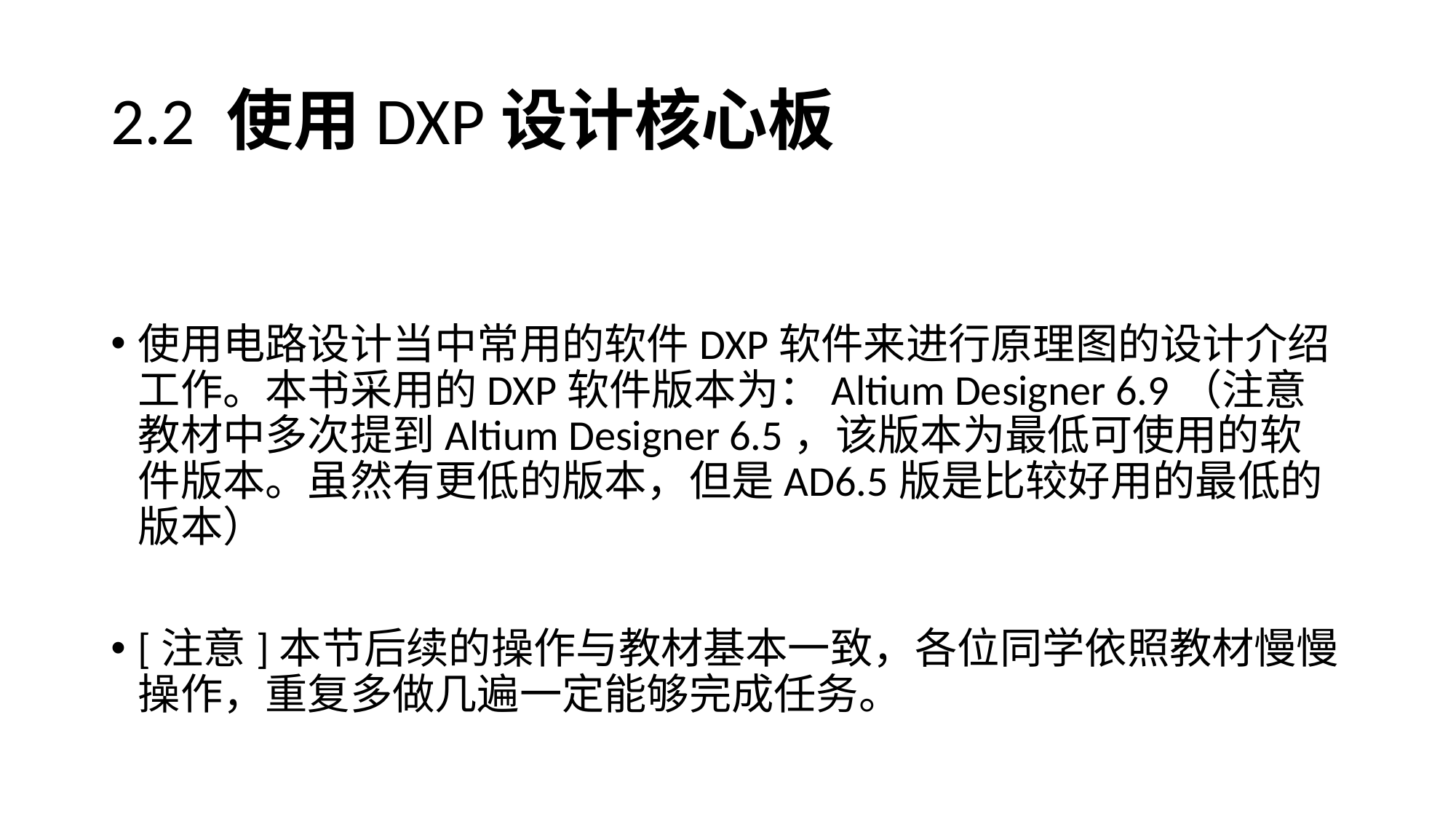

# 2.2 使用DXP设计核心板
使用电路设计当中常用的软件DXP软件来进行原理图的设计介绍工作。本书采用的DXP软件版本为：Altium Designer 6.9（注意教材中多次提到Altium Designer 6.5，该版本为最低可使用的软件版本。虽然有更低的版本，但是AD6.5版是比较好用的最低的版本）

[注意]本节后续的操作与教材基本一致，各位同学依照教材慢慢操作，重复多做几遍一定能够完成任务。